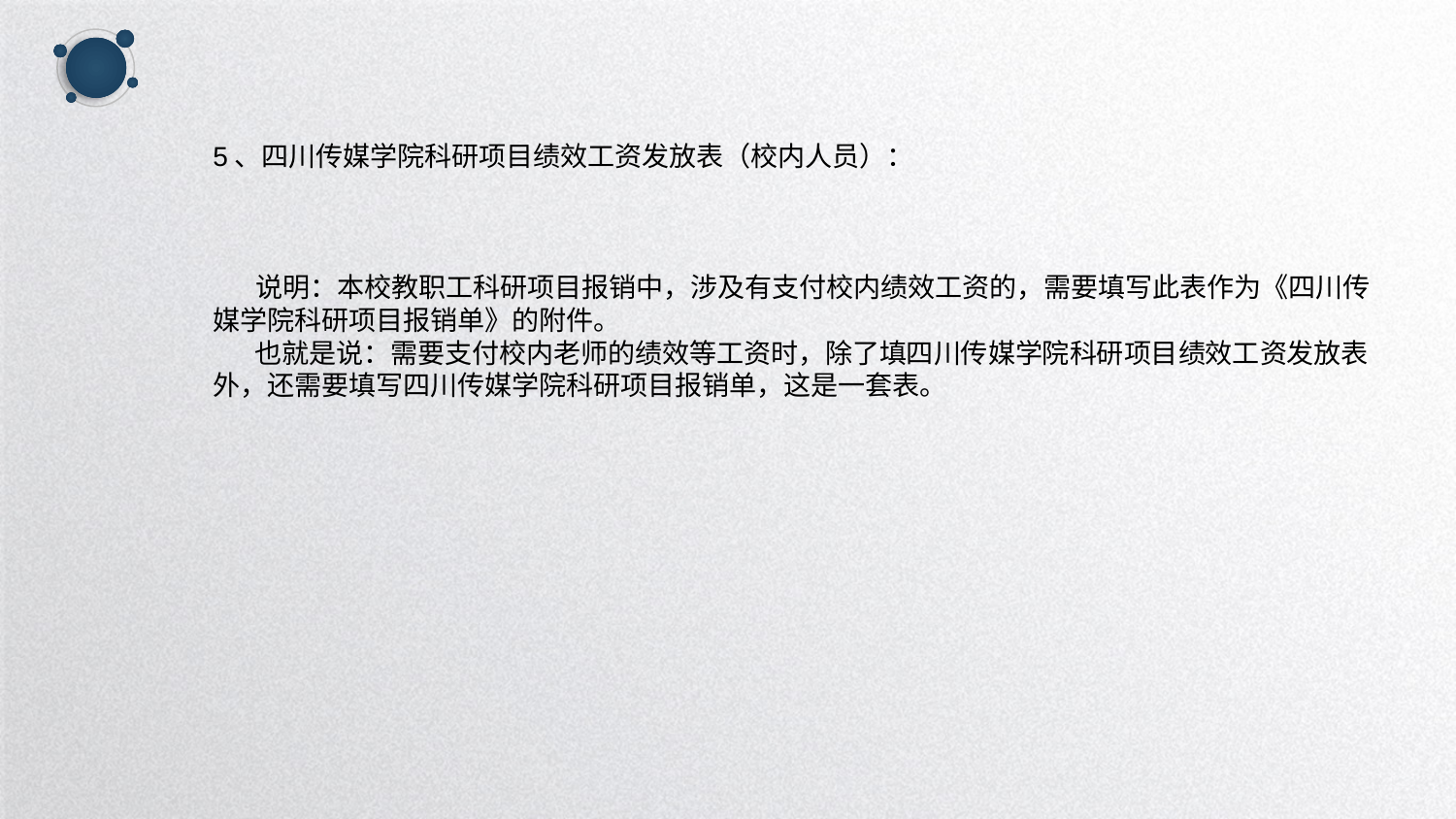

5、四川传媒学院科研项目绩效工资发放表（校内人员）：

      说明：本校教职工科研项目报销中，涉及有支付校内绩效工资的，需要填写此表作为《四川传媒学院科研项目报销单》的附件。
        也就是说：需要支付校内老师的绩效等工资时，除了填四川传媒学院科研项目绩效工资发放表外，还需要填写四川传媒学院科研项目报销单，这是一套表。